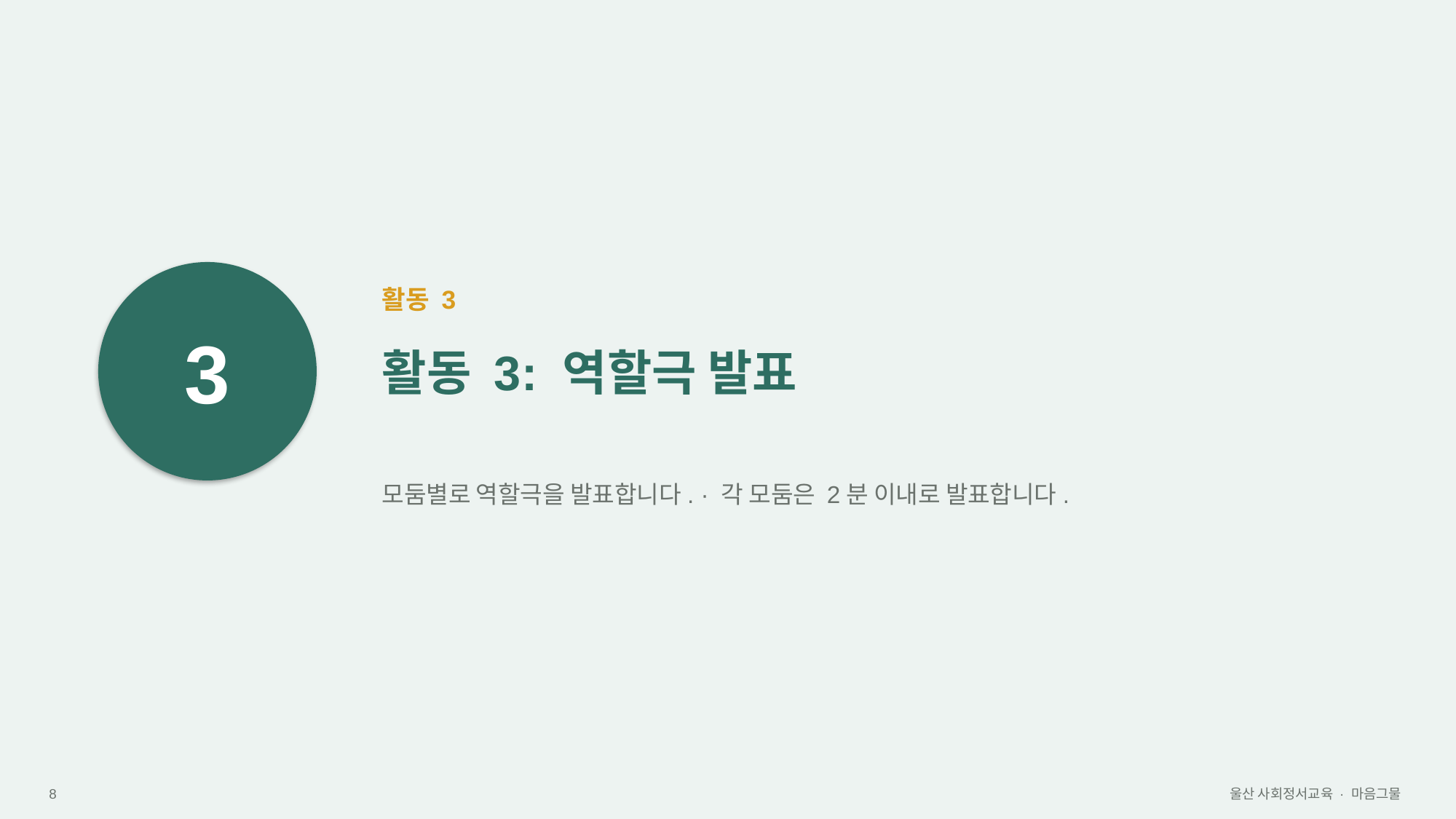

3
활동 3
활동 3: 역할극 발표
모둠별로 역할극을 발표합니다. · 각 모둠은 2분 이내로 발표합니다.
8
울산 사회정서교육 · 마음그물